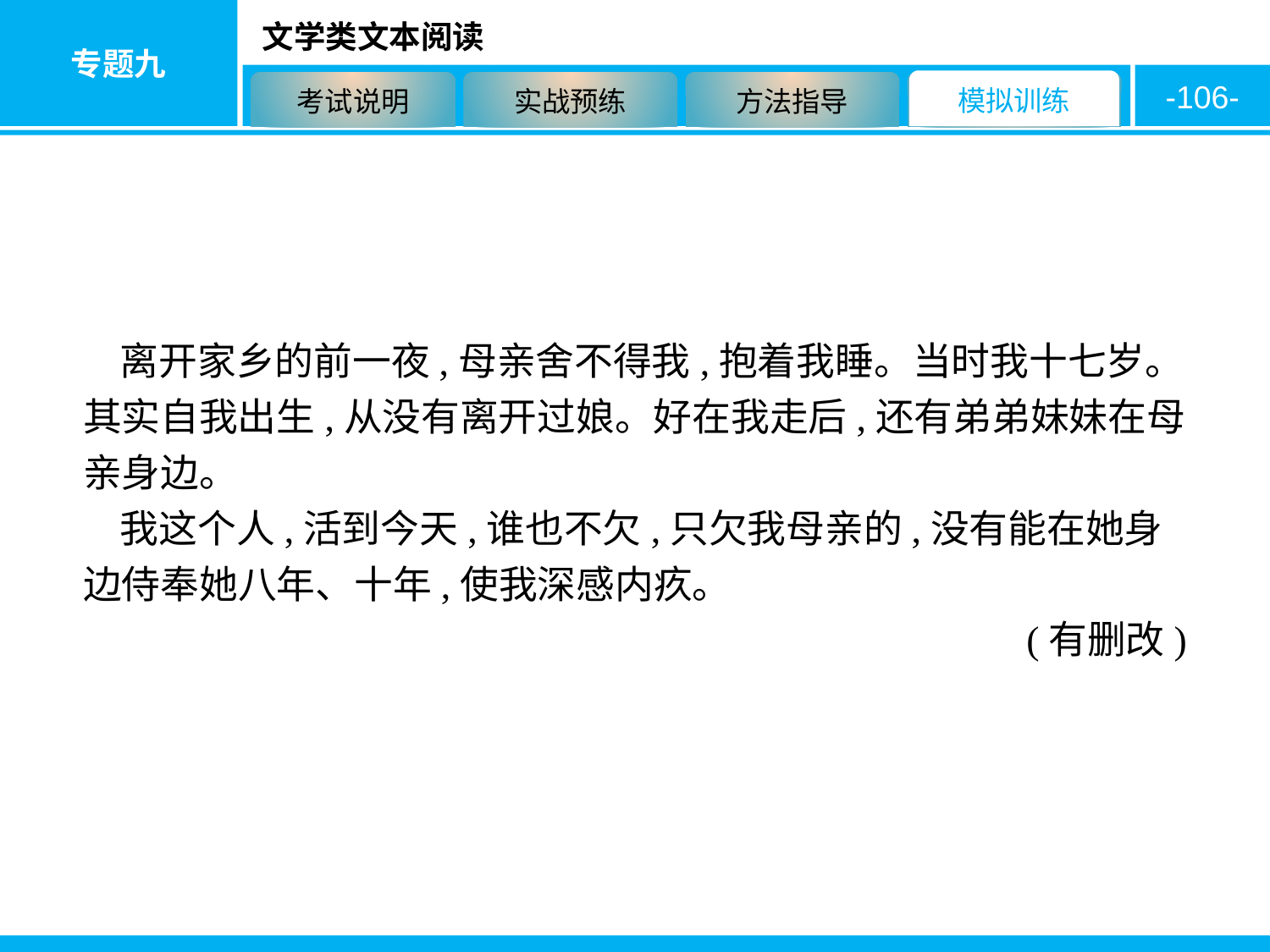

-106-
离开家乡的前一夜,母亲舍不得我,抱着我睡。当时我十七岁。其实自我出生,从没有离开过娘。好在我走后,还有弟弟妹妹在母亲身边。
我这个人,活到今天,谁也不欠,只欠我母亲的,没有能在她身边侍奉她八年、十年,使我深感内疚。
(有删改)